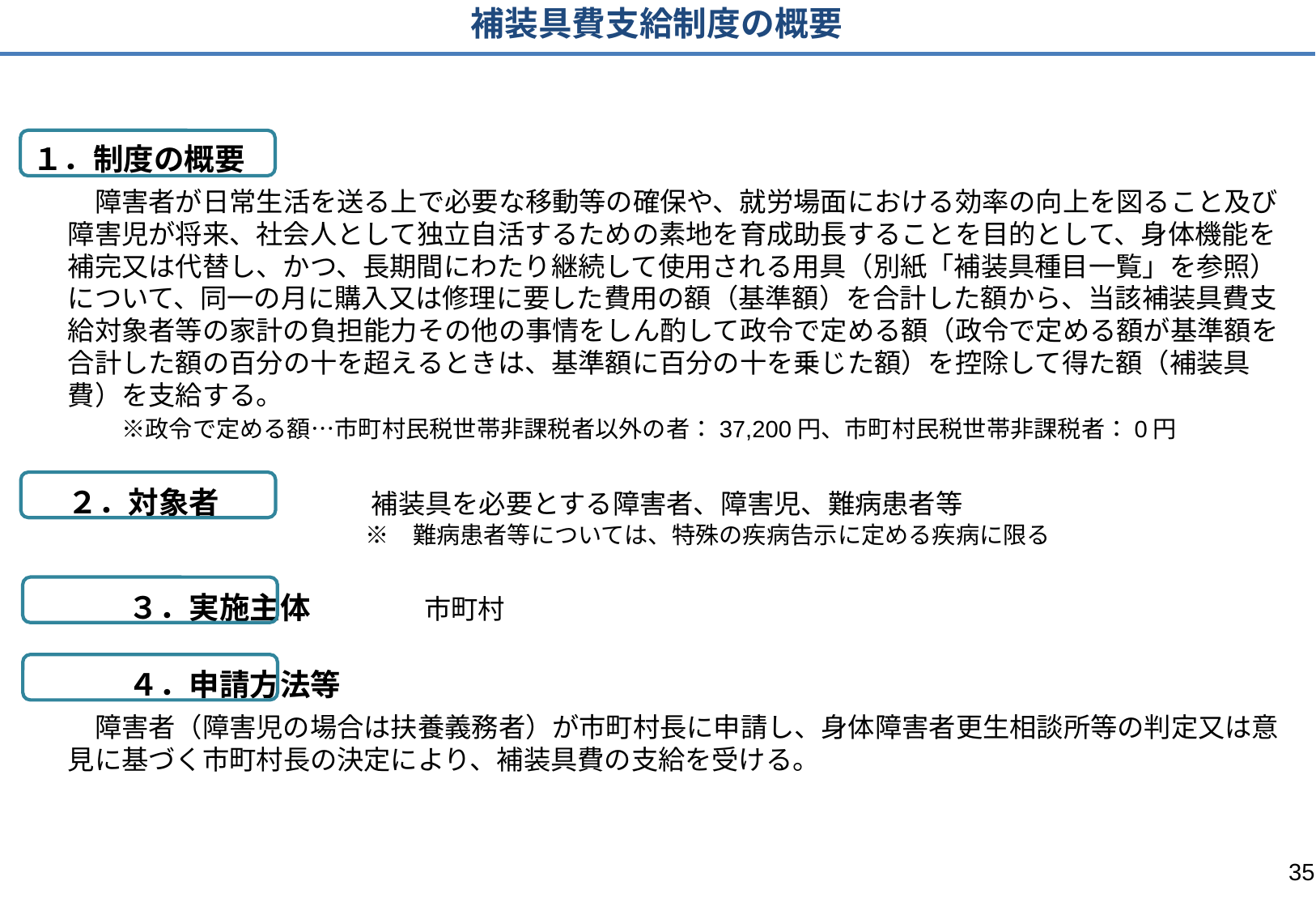

補装具費支給制度の概要
１．制度の概要

　障害者が日常生活を送る上で必要な移動等の確保や、就労場面における効率の向上を図ること及び障害児が将来、社会人として独立自活するための素地を育成助長することを目的として、身体機能を補完又は代替し、かつ、長期間にわたり継続して使用される用具（別紙「補装具種目一覧」を参照）について、同一の月に購入又は修理に要した費用の額（基準額）を合計した額から、当該補装具費支給対象者等の家計の負担能力その他の事情をしん酌して政令で定める額（政令で定める額が基準額を合計した額の百分の十を超えるときは、基準額に百分の十を乗じた額）を控除して得た額（補装具費）を支給する。
　　※政令で定める額…市町村民税世帯非課税者以外の者：37,200円、市町村民税世帯非課税者：0円

２．対象者　　　　　補装具を必要とする障害者、障害児、難病患者等
　　　　　　　　　　※　難病患者等については、特殊の疾病告示に定める疾病に限る

３．実施主体　　　　 市町村

４．申請方法等

　障害者（障害児の場合は扶養義務者）が市町村長に申請し、身体障害者更生相談所等の判定又は意見に基づく市町村長の決定により、補装具費の支給を受ける。

35